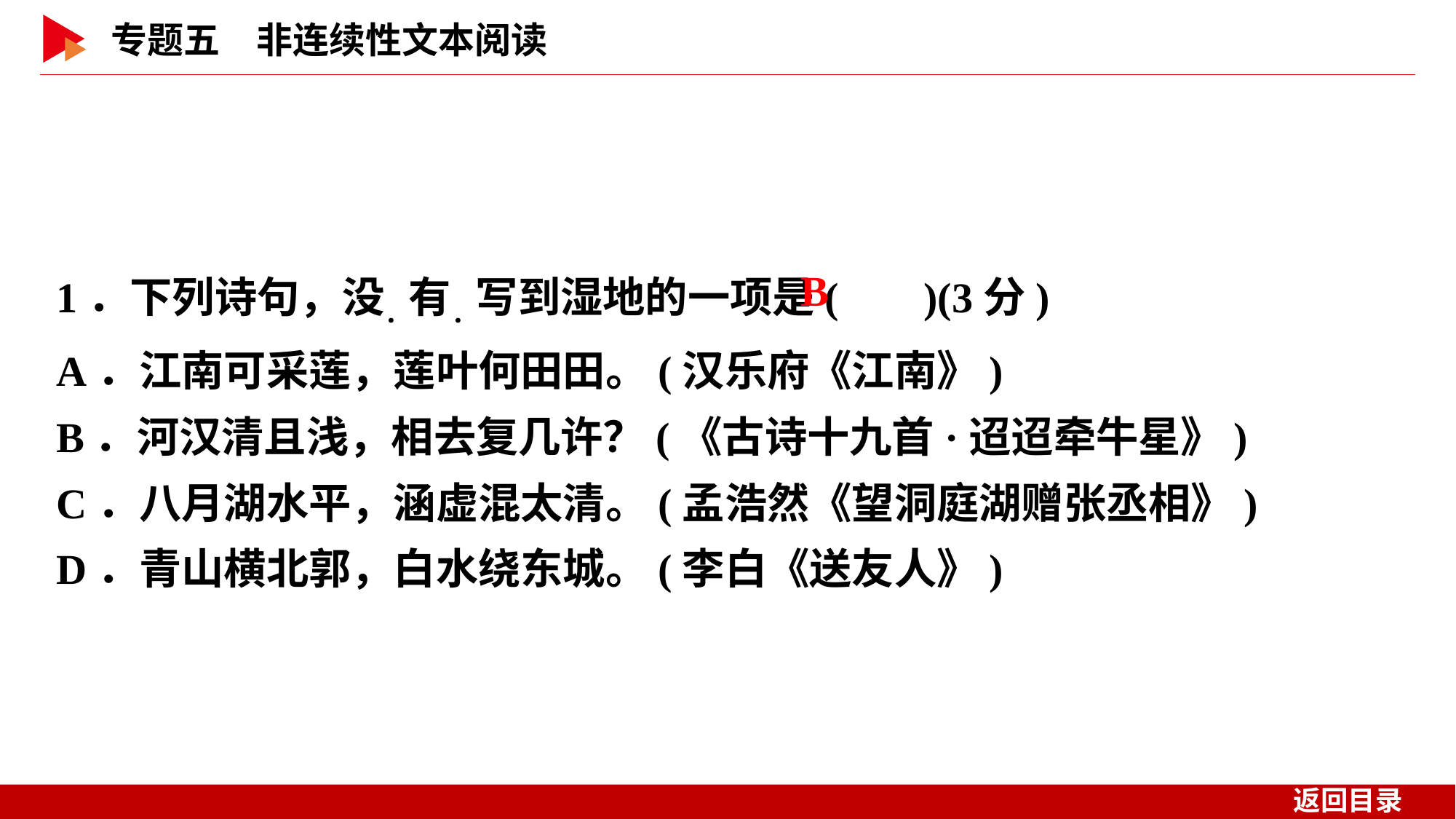

1．下列诗句，没．有．写到湿地的一项是(        )(3分)
A．江南可采莲，莲叶何田田。(汉乐府《江南》)
B．河汉清且浅，相去复几许？(《古诗十九首·迢迢牵牛星》)
C．八月湖水平，涵虚混太清。(孟浩然《望洞庭湖赠张丞相》)
D．青山横北郭，白水绕东城。(李白《送友人》)
   B